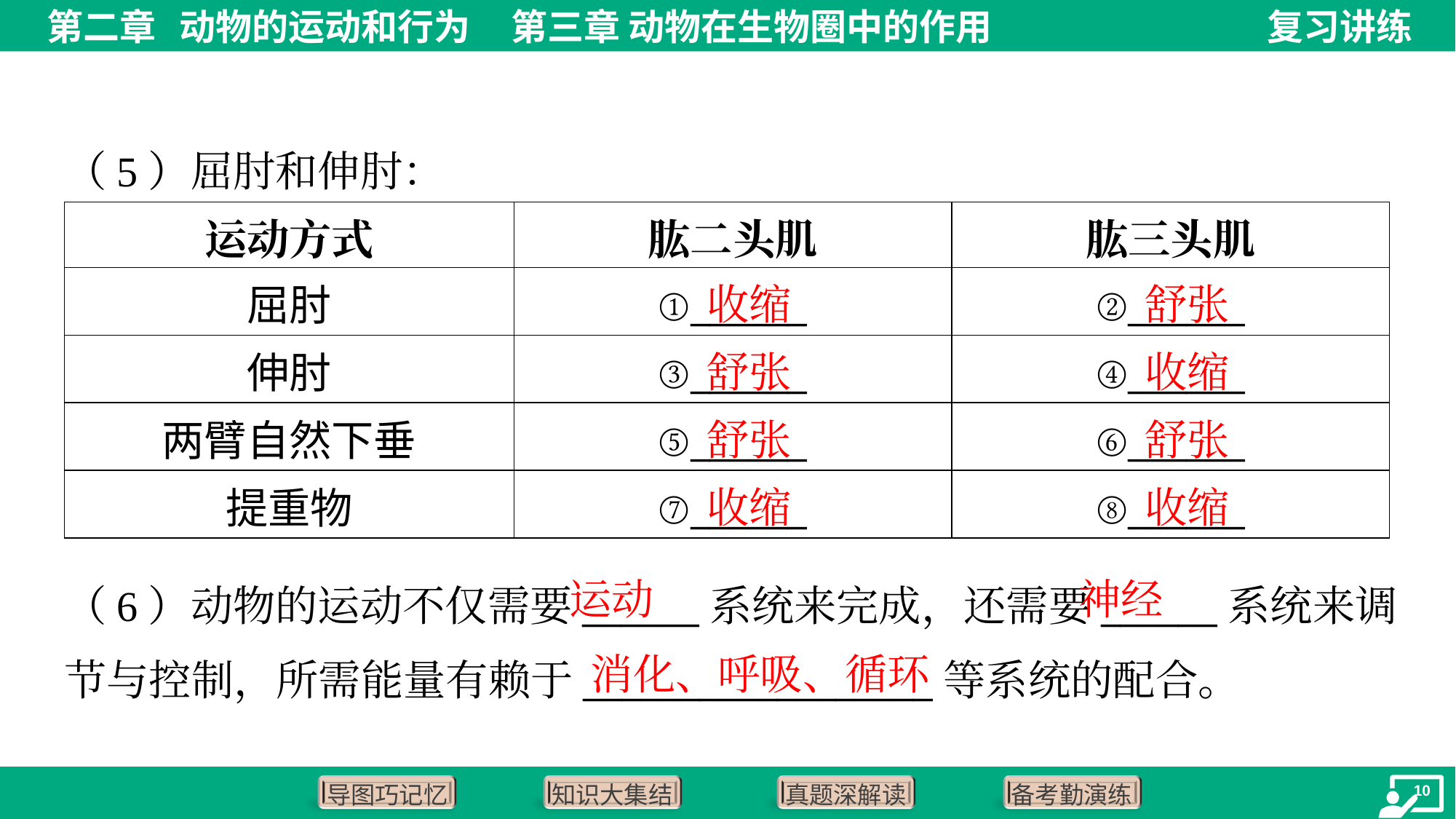

（5）屈肘和伸肘：
| 运动方式 | 肱二头肌 | 肱三头肌 |
| --- | --- | --- |
| 屈肘 | ①\_\_\_\_\_\_ | ②\_\_\_\_\_\_ |
| 伸肘 | ③\_\_\_\_\_\_ | ④\_\_\_\_\_\_ |
| 两臂自然下垂 | ⑤\_\_\_\_\_\_ | ⑥\_\_\_\_\_\_ |
| 提重物 | ⑦\_\_\_\_\_\_ | ⑧\_\_\_\_\_\_ |
收缩
舒张
舒张
收缩
舒张
舒张
收缩
收缩
运动
神经
（6）动物的运动不仅需要______系统来完成，还需要______系统来调
节与控制，所需能量有赖于__________________等系统的配合。
消化、呼吸、循环